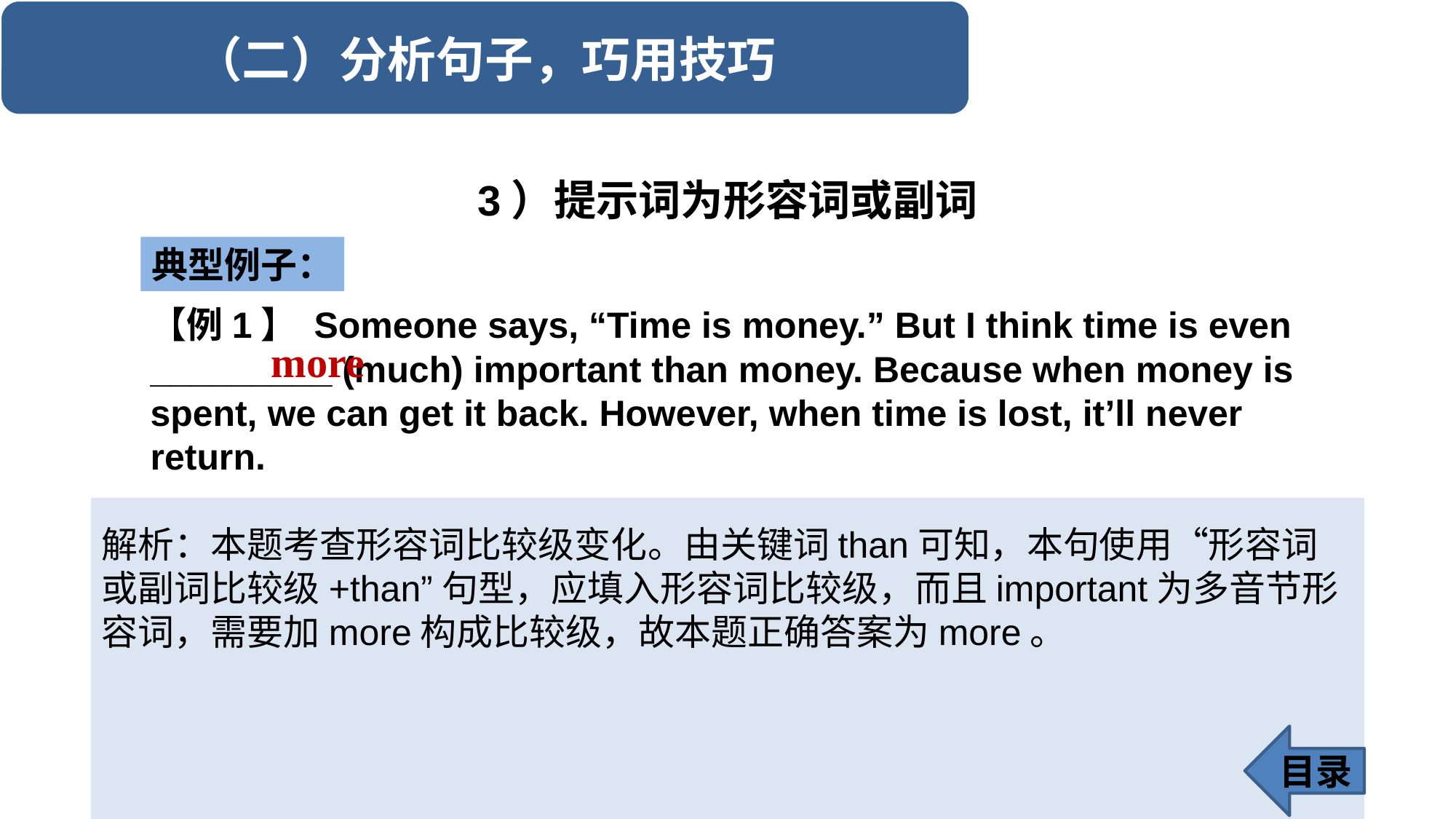

（二）分析句子，巧用技巧
3）提示词为形容词或副词
典型例子：
【例1】 Someone says, “Time is money.” But I think time is even _________ (much) important than money. Because when money is spent, we can get it back. However, when time is lost, it’ll never return.
more

解析：本题考查形容词比较级变化。由关键词than可知，本句使用“形容词或副词比较级+than”句型，应填入形容词比较级，而且important为多音节形容词，需要加more构成比较级，故本题正确答案为more。
目录
33